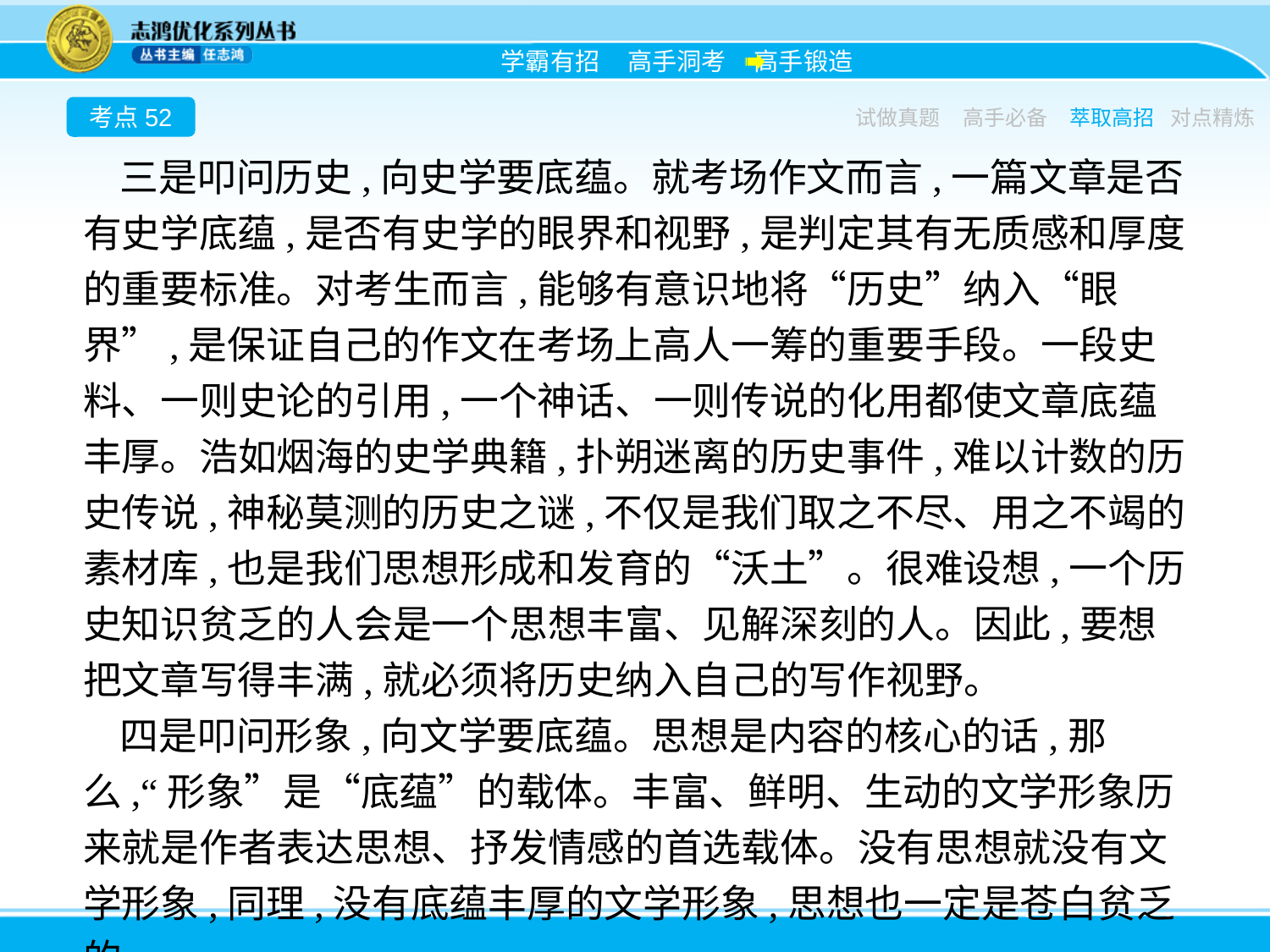

考点52
试做真题
高手必备
萃取高招
对点精炼
三是叩问历史,向史学要底蕴。就考场作文而言,一篇文章是否有史学底蕴,是否有史学的眼界和视野,是判定其有无质感和厚度的重要标准。对考生而言,能够有意识地将“历史”纳入“眼界”,是保证自己的作文在考场上高人一筹的重要手段。一段史料、一则史论的引用,一个神话、一则传说的化用都使文章底蕴丰厚。浩如烟海的史学典籍,扑朔迷离的历史事件,难以计数的历史传说,神秘莫测的历史之谜,不仅是我们取之不尽、用之不竭的素材库,也是我们思想形成和发育的“沃土”。很难设想,一个历史知识贫乏的人会是一个思想丰富、见解深刻的人。因此,要想把文章写得丰满,就必须将历史纳入自己的写作视野。
四是叩问形象,向文学要底蕴。思想是内容的核心的话,那么,“形象”是“底蕴”的载体。丰富、鲜明、生动的文学形象历来就是作者表达思想、抒发情感的首选载体。没有思想就没有文学形象,同理,没有底蕴丰厚的文学形象,思想也一定是苍白贫乏的。